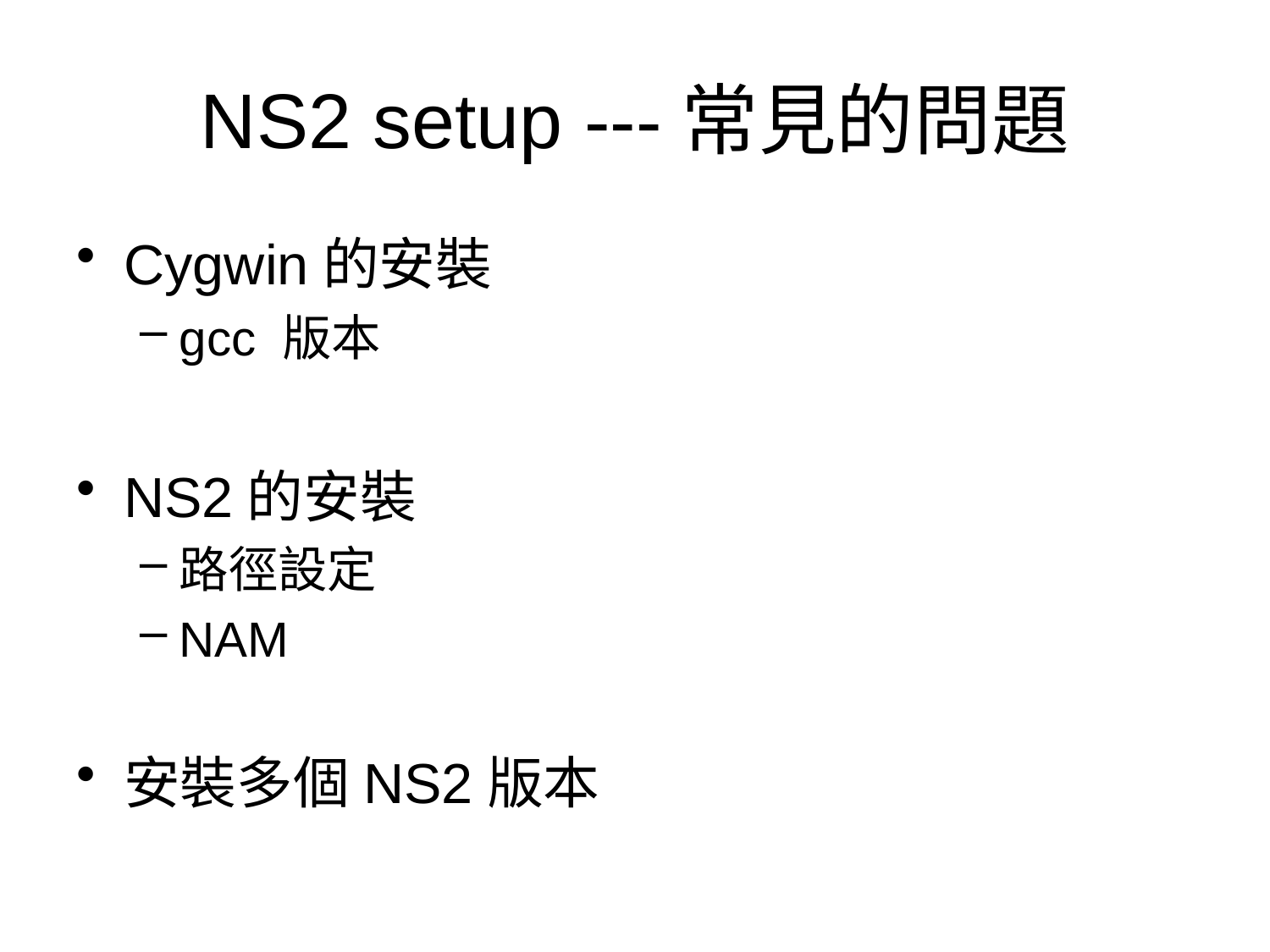

# NS2 setup ---常見的問題
Cygwin的安裝
gcc 版本

NS2的安裝
路徑設定
NAM

安裝多個NS2版本